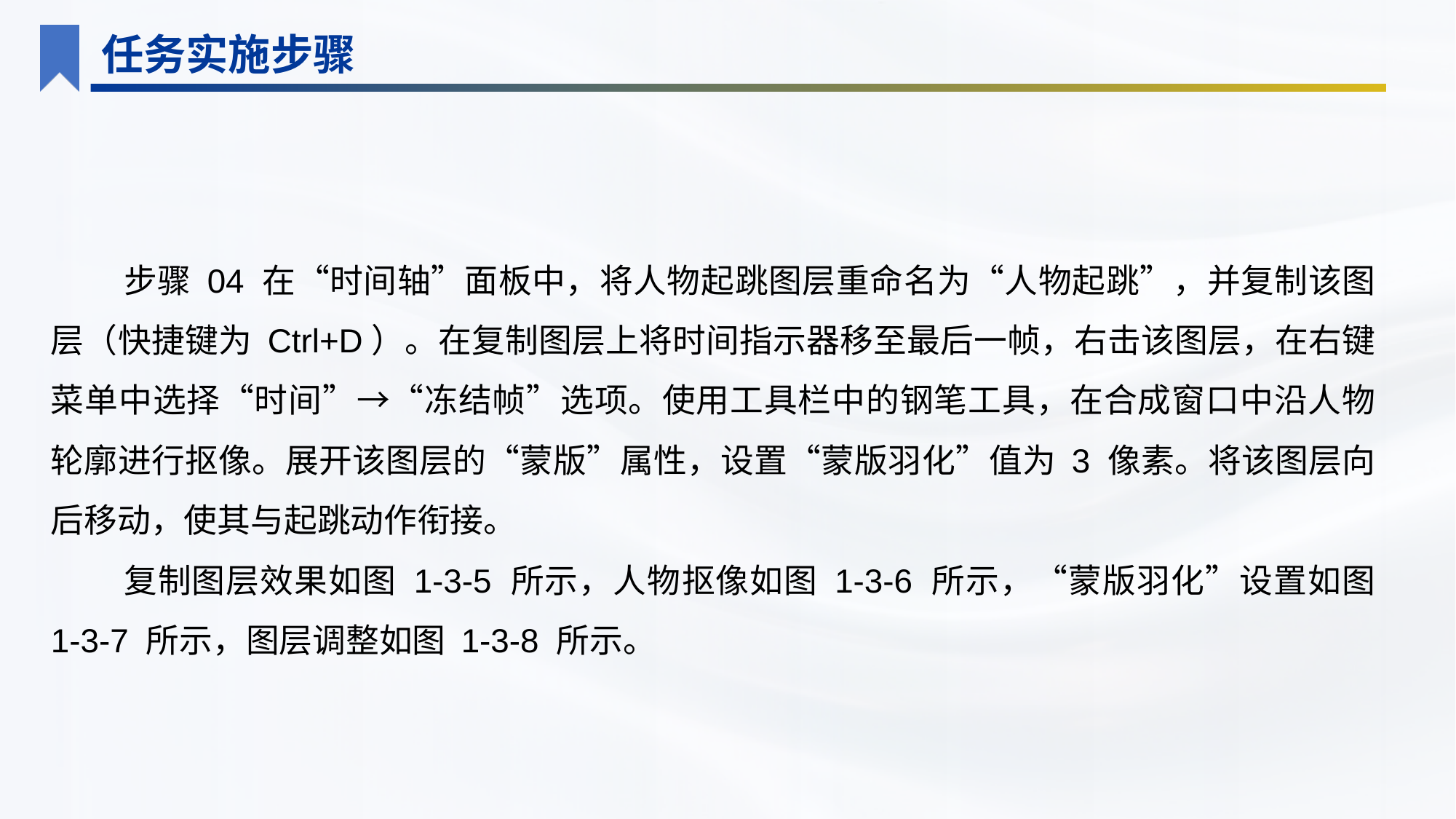

任务实施步骤
步骤 04 在“时间轴”面板中，将人物起跳图层重命名为“人物起跳”，并复制该图层（快捷键为 Ctrl+D）。在复制图层上将时间指示器移至最后一帧，右击该图层，在右键菜单中选择“时间”→“冻结帧”选项。使用工具栏中的钢笔工具，在合成窗口中沿人物轮廓进行抠像。展开该图层的“蒙版”属性，设置“蒙版羽化”值为 3 像素。将该图层向后移动，使其与起跳动作衔接。
复制图层效果如图 1-3-5 所示，人物抠像如图 1-3-6 所示，“蒙版羽化”设置如图 1-3-7 所示，图层调整如图 1-3-8 所示。